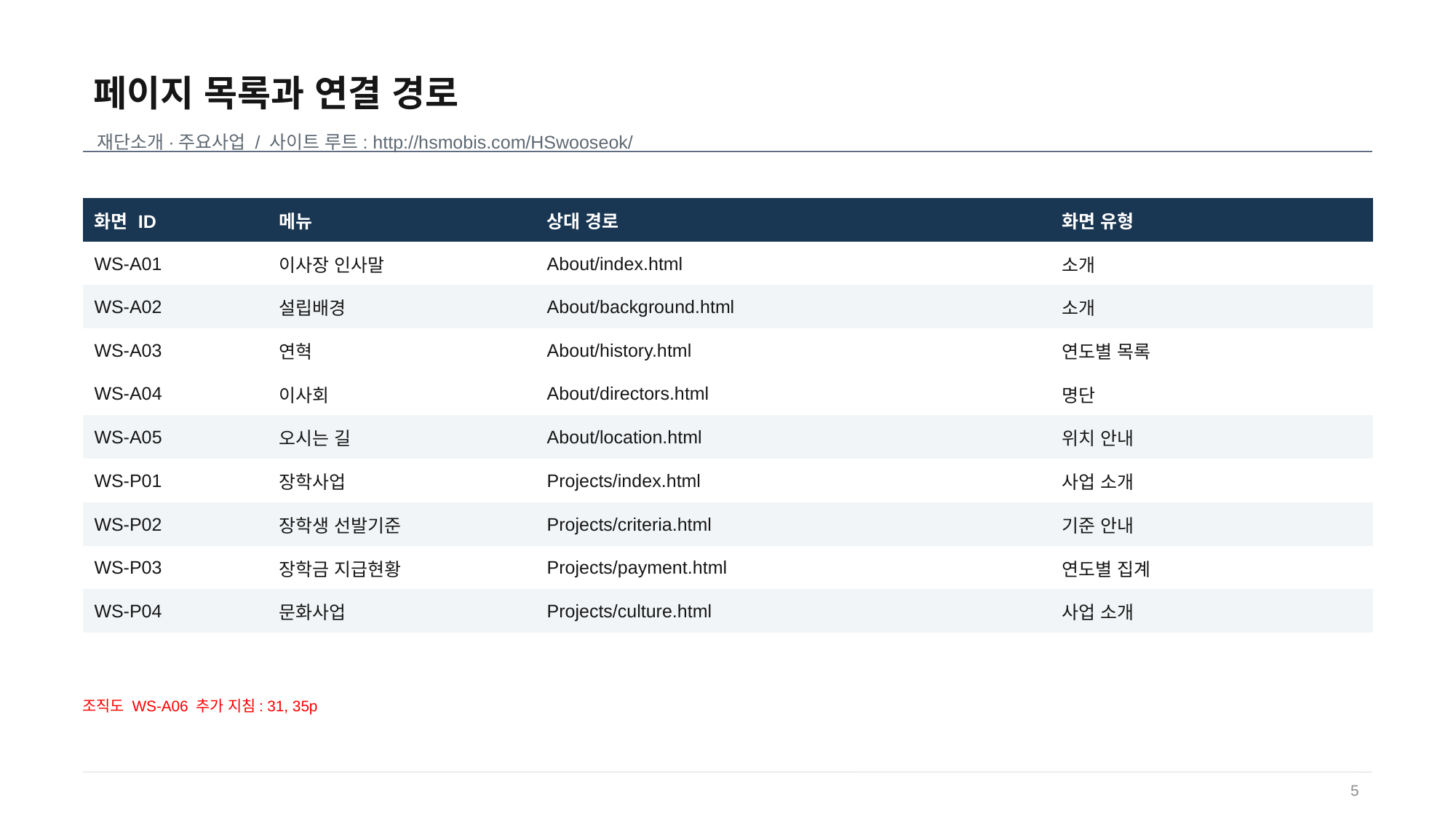

페이지 목록과 연결 경로
재단소개·주요사업 / 사이트 루트: http://hsmobis.com/HSwooseok/
| 화면 ID | 메뉴 | 상대 경로 | 화면 유형 |
| --- | --- | --- | --- |
| WS-A01 | 이사장 인사말 | About/index.html | 소개 |
| WS-A02 | 설립배경 | About/background.html | 소개 |
| WS-A03 | 연혁 | About/history.html | 연도별 목록 |
| WS-A04 | 이사회 | About/directors.html | 명단 |
| WS-A05 | 오시는 길 | About/location.html | 위치 안내 |
| WS-P01 | 장학사업 | Projects/index.html | 사업 소개 |
| WS-P02 | 장학생 선발기준 | Projects/criteria.html | 기준 안내 |
| WS-P03 | 장학금 지급현황 | Projects/payment.html | 연도별 집계 |
| WS-P04 | 문화사업 | Projects/culture.html | 사업 소개 |
조직도 WS-A06 추가 지침: 31, 35p
5